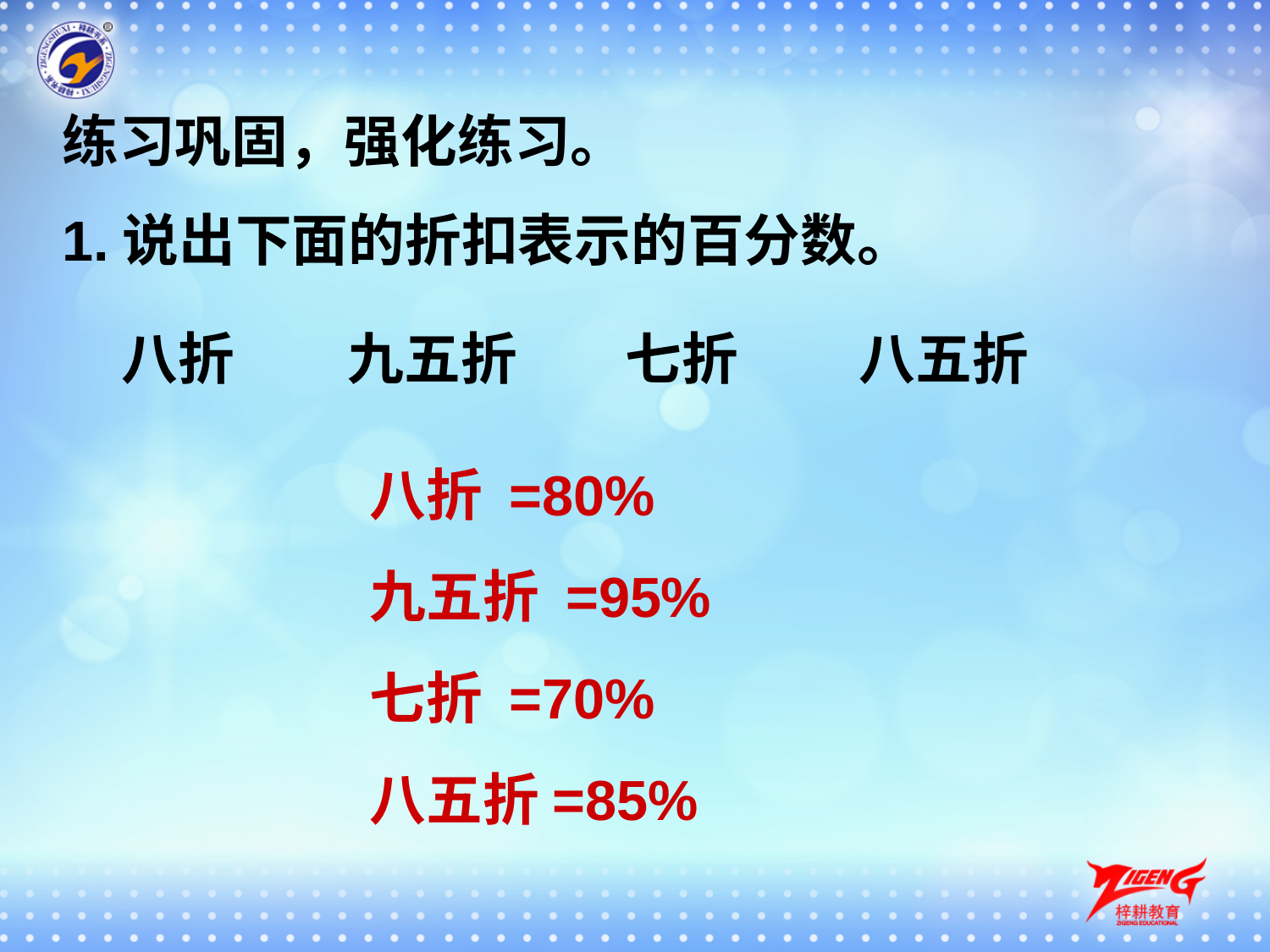

练习巩固，强化练习。
1.说出下面的折扣表示的百分数。
八折　　九五折　    七折　     八五折
八折 =80%
九五折 =95%
七折 =70%
八五折=85%